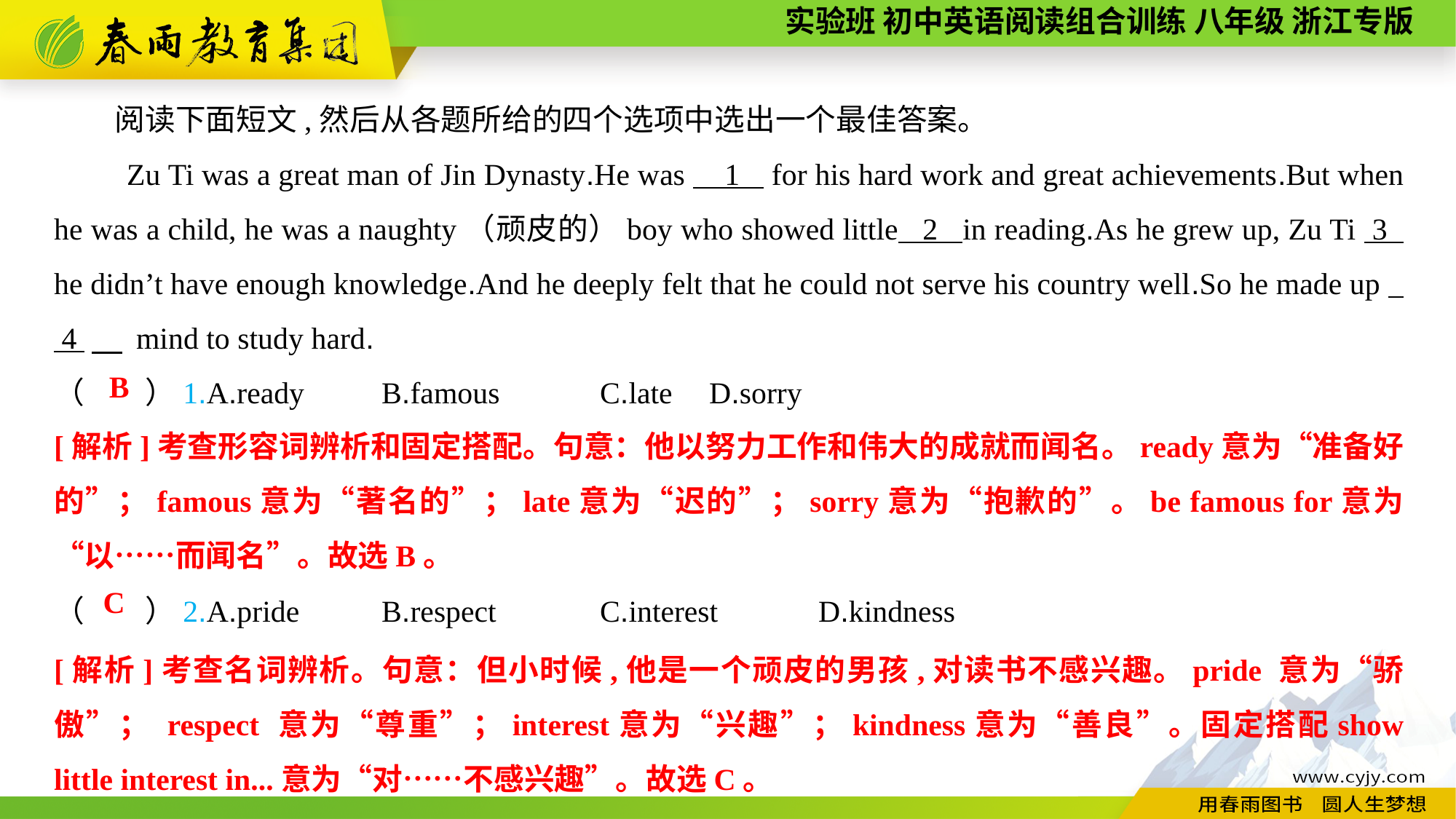

阅读下面短文,然后从各题所给的四个选项中选出一个最佳答案。
Zu Ti was a great man of Jin Dynasty.He was     1    for his hard work and great achievements.But when he was a child, he was a naughty（顽皮的）boy who showed little   2   in reading.As he grew up, Zu Ti  3   he didn’t have enough knowledge.And he deeply felt that he could not serve his country well.So he made up     4 　 mind to study hard.
（　　）1.A.ready	B.famous	C.late	D.sorry

（　　）2.A.pride	B.respect	C.interest	D.kindness
B
[解析]考查形容词辨析和固定搭配。句意：他以努力工作和伟大的成就而闻名。ready意为“准备好的”；famous意为“著名的”；late意为“迟的”；sorry意为“抱歉的”。be famous for意为“以……而闻名”。故选B。
C
[解析]考查名词辨析。句意：但小时候,他是一个顽皮的男孩,对读书不感兴趣。pride 意为“骄傲”； respect 意为“尊重”；interest意为“兴趣”；kindness意为“善良”。固定搭配show little interest in...意为“对……不感兴趣”。故选C。